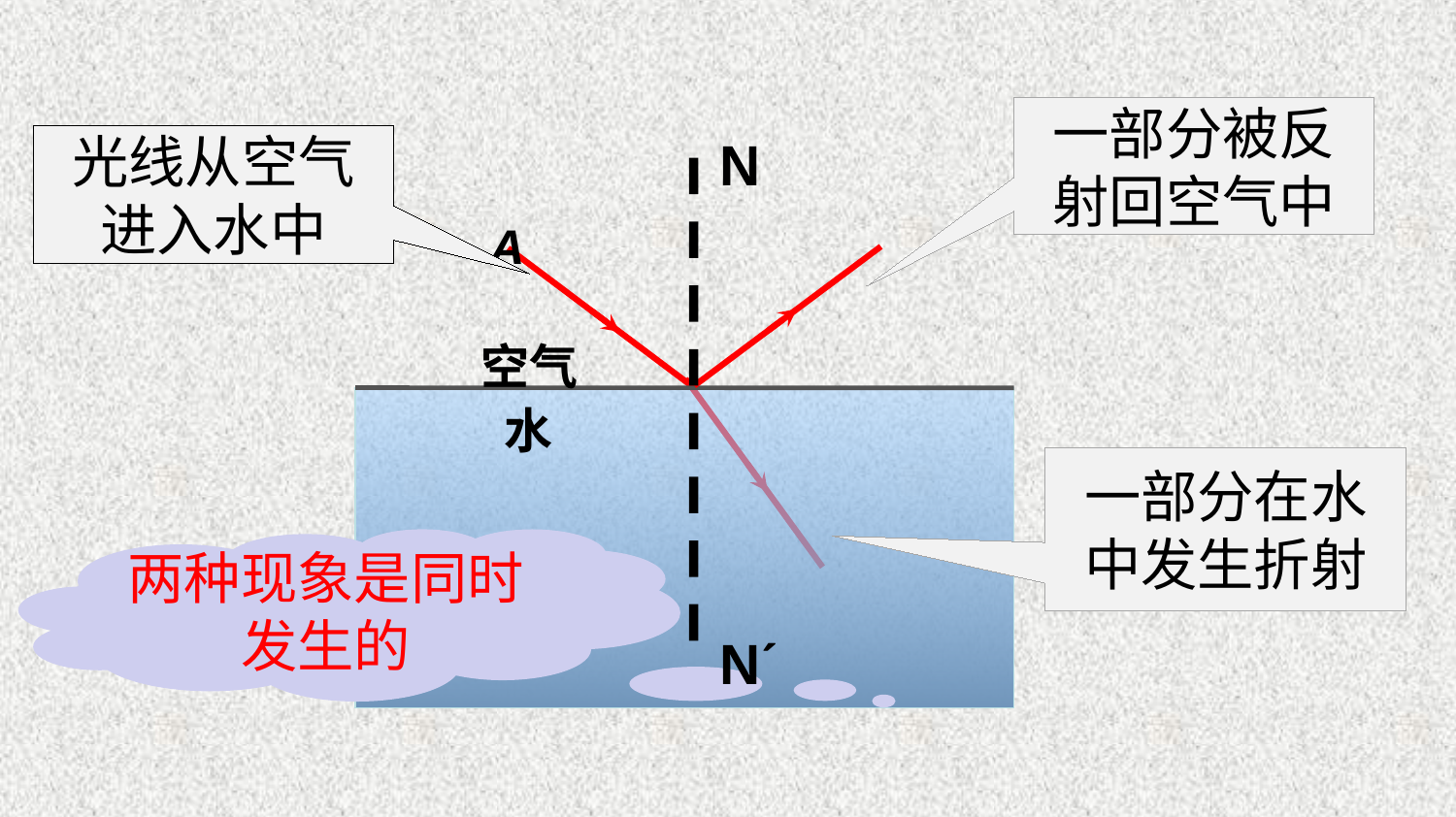

一部分被反射回空气中
N

Nˊ
光线从空气进入水中
A

空气

水

一部分在水中发生折射
两种现象是同时
发生的